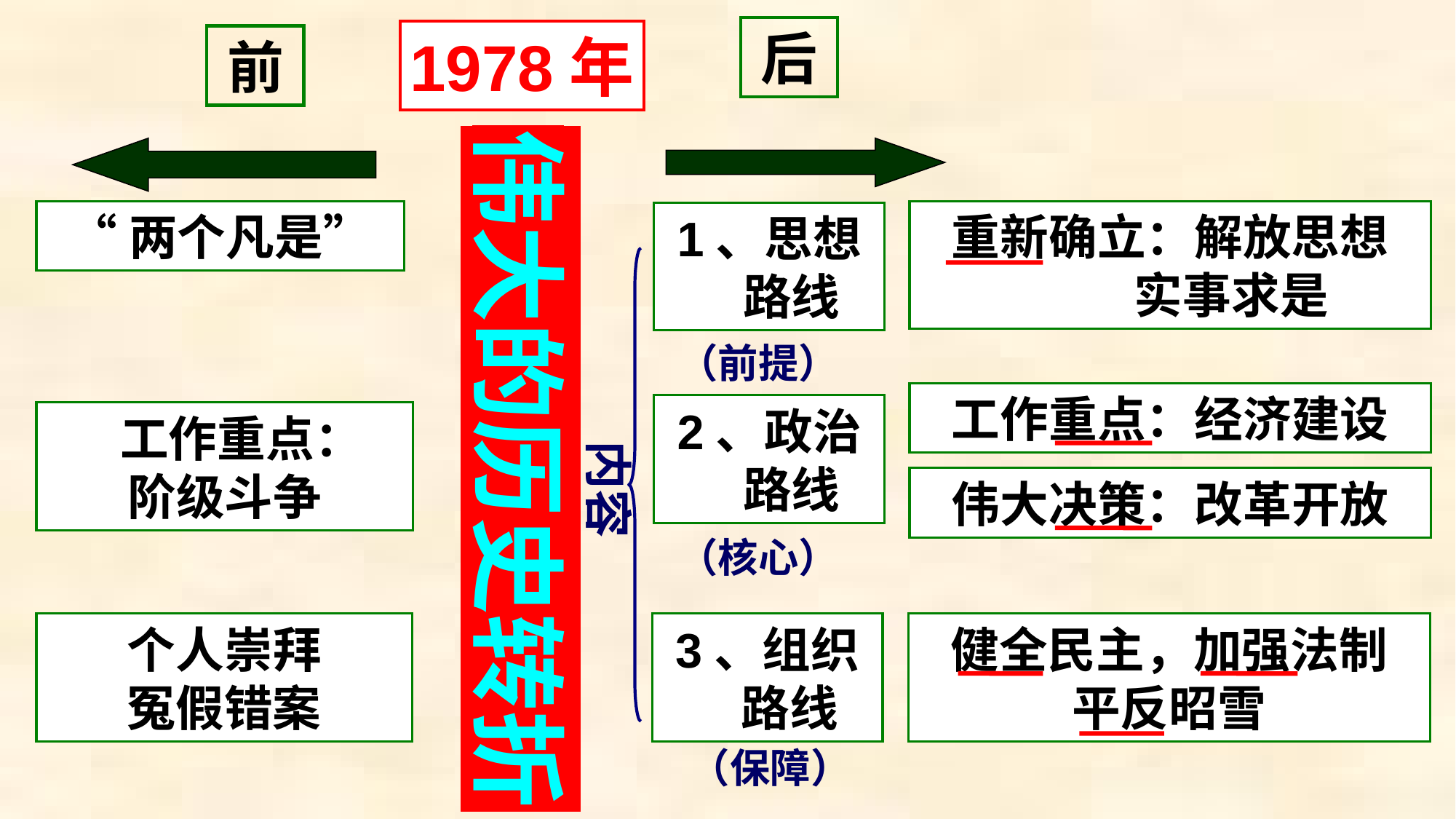

后
1978年
前
伟大的历史转折
十一届三中全会的召开

重新确立：解放思想
          实事求是
“两个凡是”
1、思想
   路线

（前提）
工作重点：经济建设
2、政治
   路线
  工作重点：
阶级斗争
内容

伟大决策：改革开放
（核心）

3、组织
   路线
健全民主，加强法制
平反昭雪
个人崇拜
冤假错案

（保障）